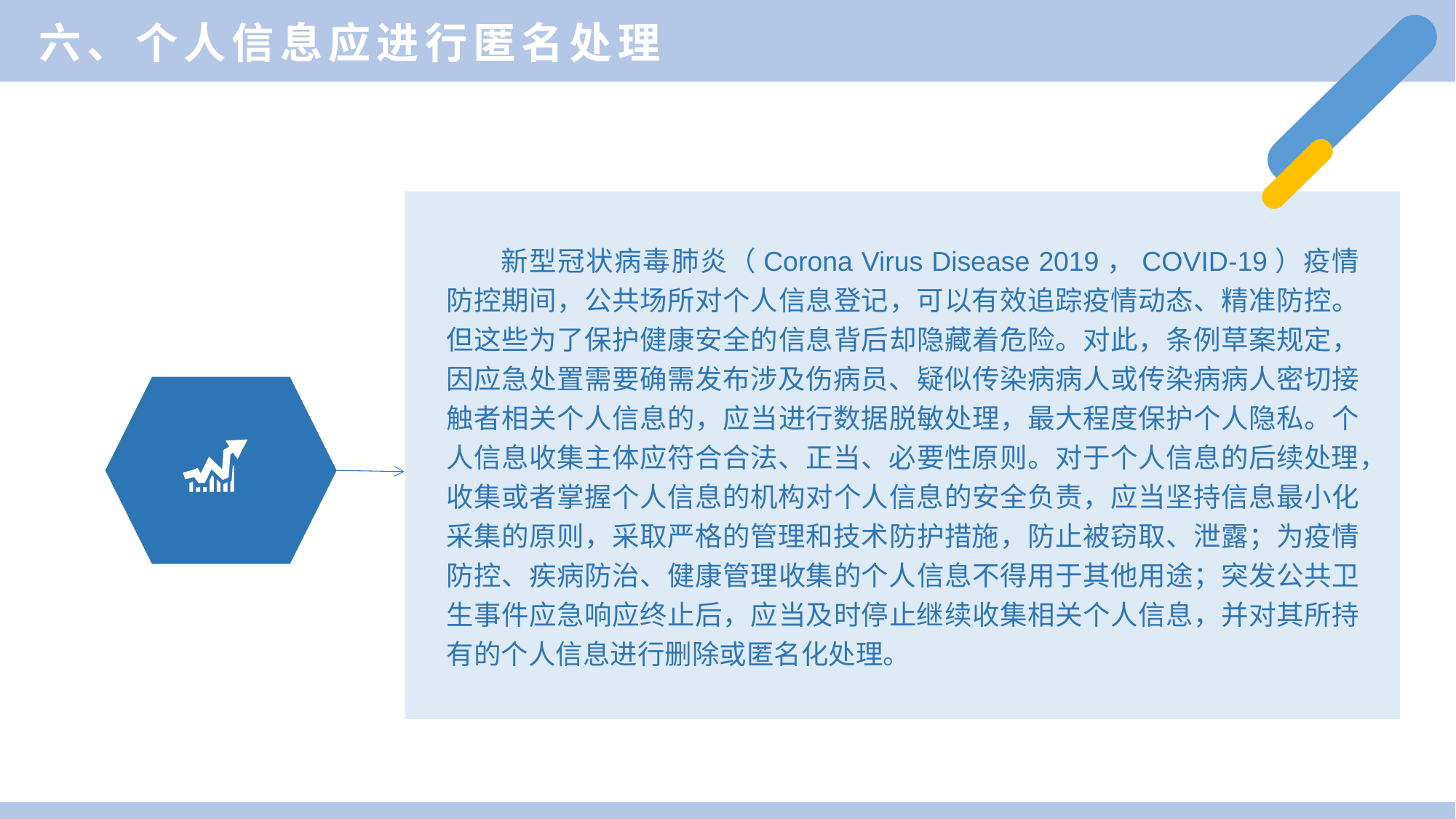

六、个人信息应进行匿名处理

新型冠状病毒肺炎（Corona Virus Disease 2019，COVID-19）疫情防控期间，公共场所对个人信息登记，可以有效追踪疫情动态、精准防控。但这些为了保护健康安全的信息背后却隐藏着危险。对此，条例草案规定，因应急处置需要确需发布涉及伤病员、疑似传染病病人或传染病病人密切接触者相关个人信息的，应当进行数据脱敏处理，最大程度保护个人隐私。个人信息收集主体应符合合法、正当、必要性原则。对于个人信息的后续处理，收集或者掌握个人信息的机构对个人信息的安全负责，应当坚持信息最小化采集的原则，采取严格的管理和技术防护措施，防止被窃取、泄露；为疫情防控、疾病防治、健康管理收集的个人信息不得用于其他用途；突发公共卫生事件应急响应终止后，应当及时停止继续收集相关个人信息，并对其所持有的个人信息进行删除或匿名化处理。